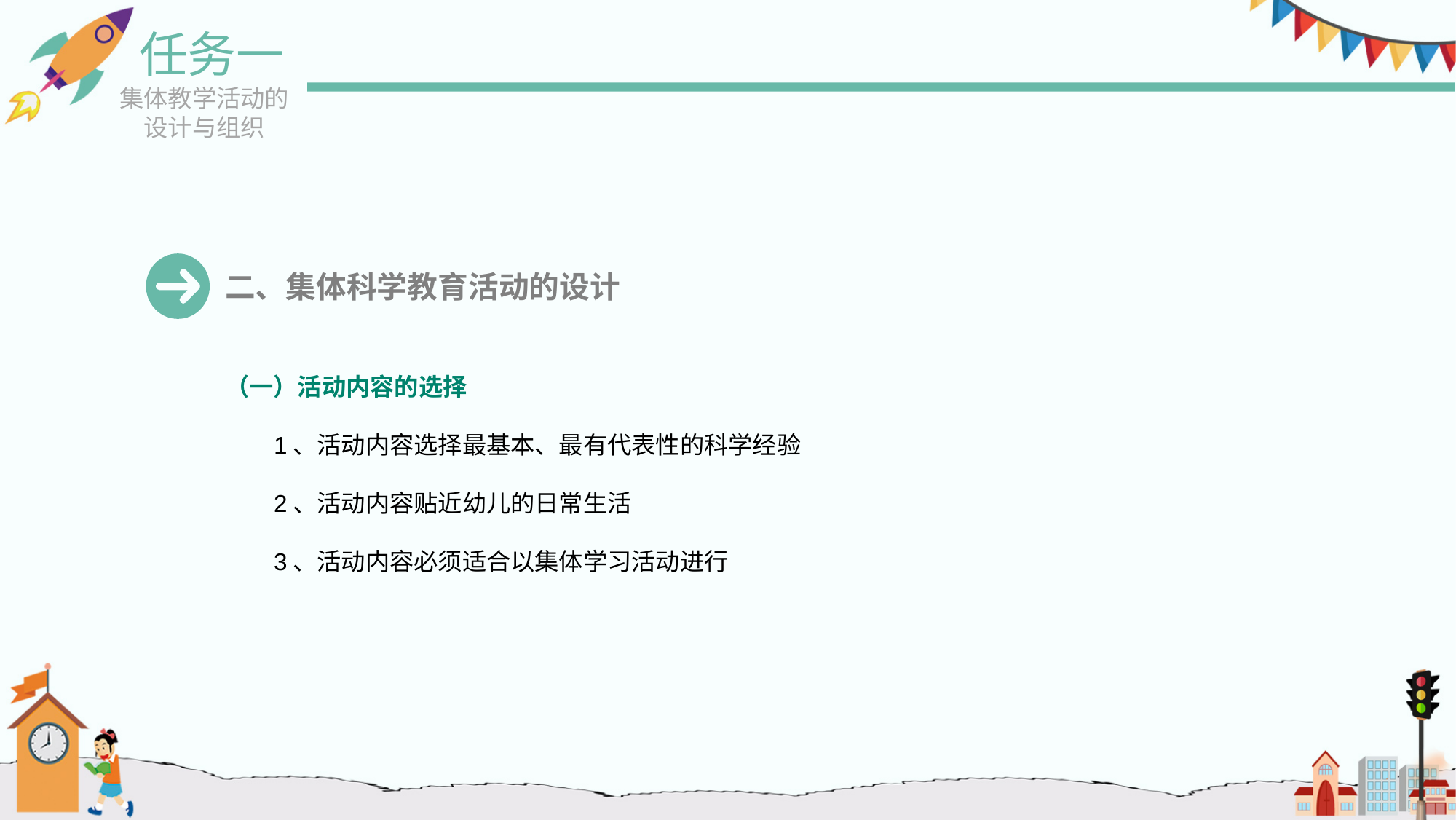

任务一
集体教学活动的设计与组织

二、集体科学教育活动的设计
（一）活动内容的选择
1、活动内容选择最基本、最有代表性的科学经验
2、活动内容贴近幼儿的日常生活
3、活动内容必须适合以集体学习活动进行